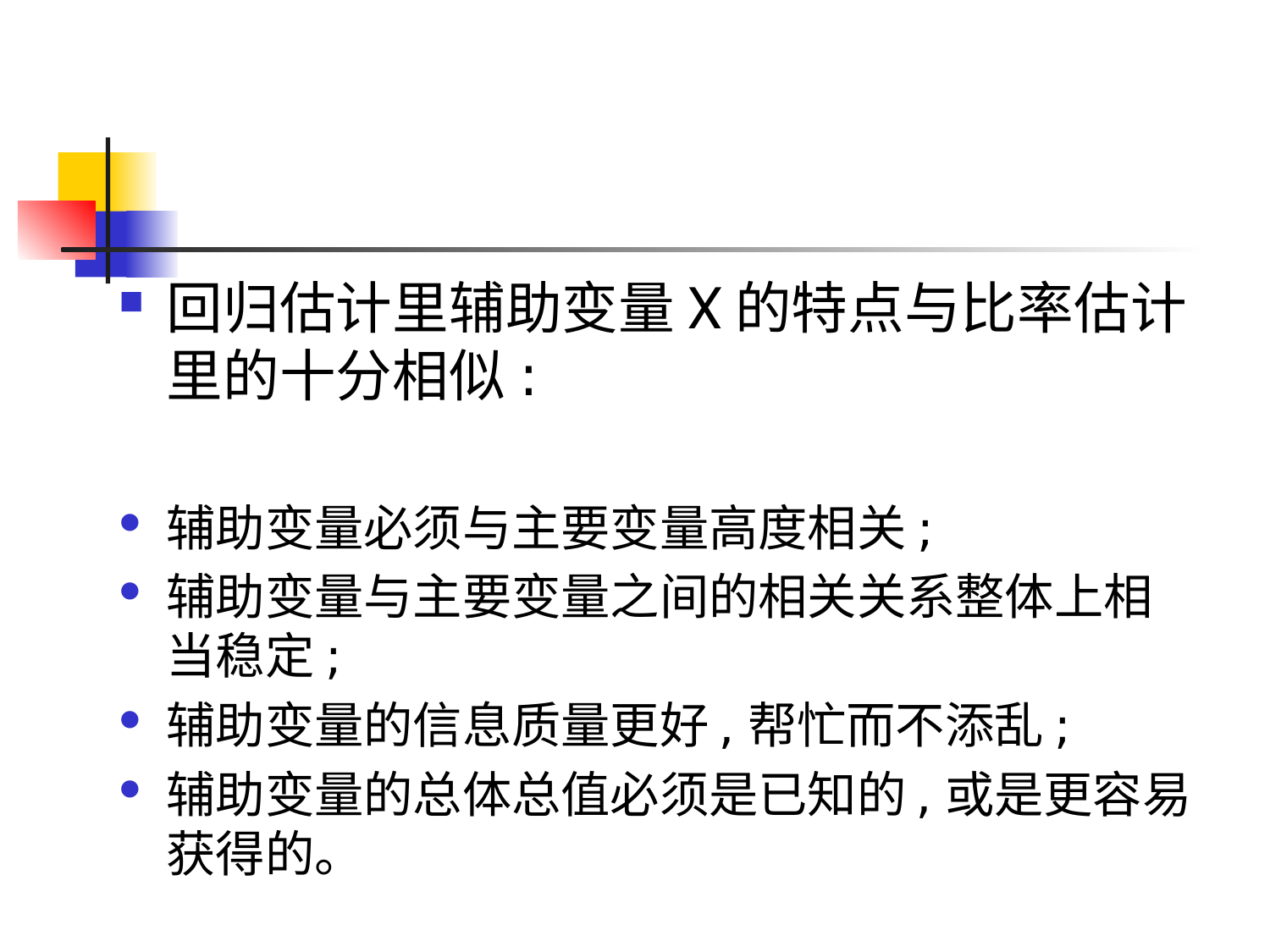

回归估计里辅助变量X的特点与比率估计里的十分相似:

辅助变量必须与主要变量高度相关;
辅助变量与主要变量之间的相关关系整体上相当稳定;
辅助变量的信息质量更好,帮忙而不添乱;
辅助变量的总体总值必须是已知的,或是更容易获得的。